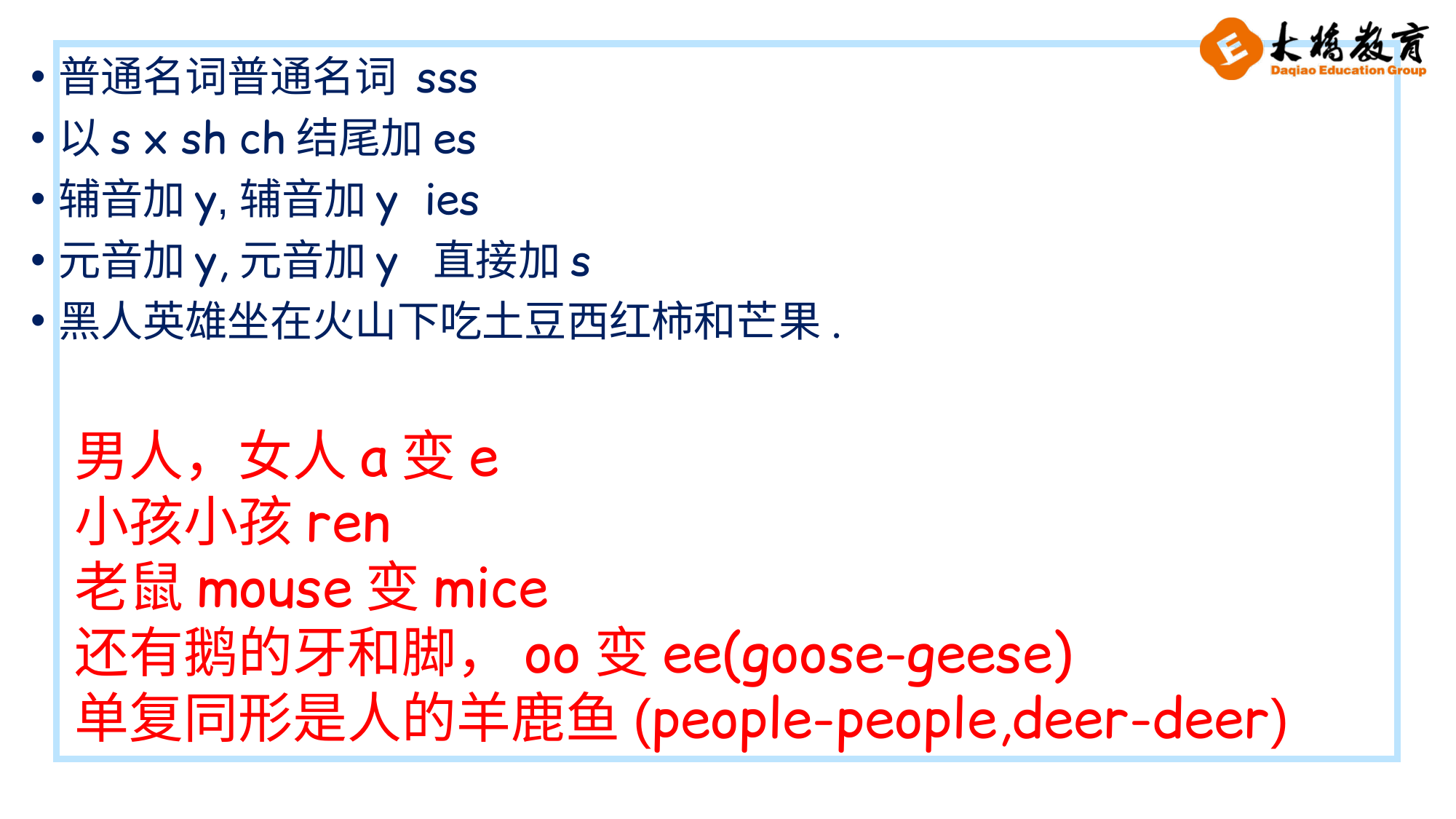

普通名词普通名词 sss
以s x sh ch结尾加es
辅音加y,辅音加y  ies
元音加y,元音加y  直接加s
黑人英雄坐在火山下吃土豆西红柿和芒果.

男人，女人a变e
小孩小孩ren
老鼠mouse变mice
还有鹅的牙和脚，oo变ee(goose-geese)
单复同形是人的羊鹿鱼(people-people,deer-deer)